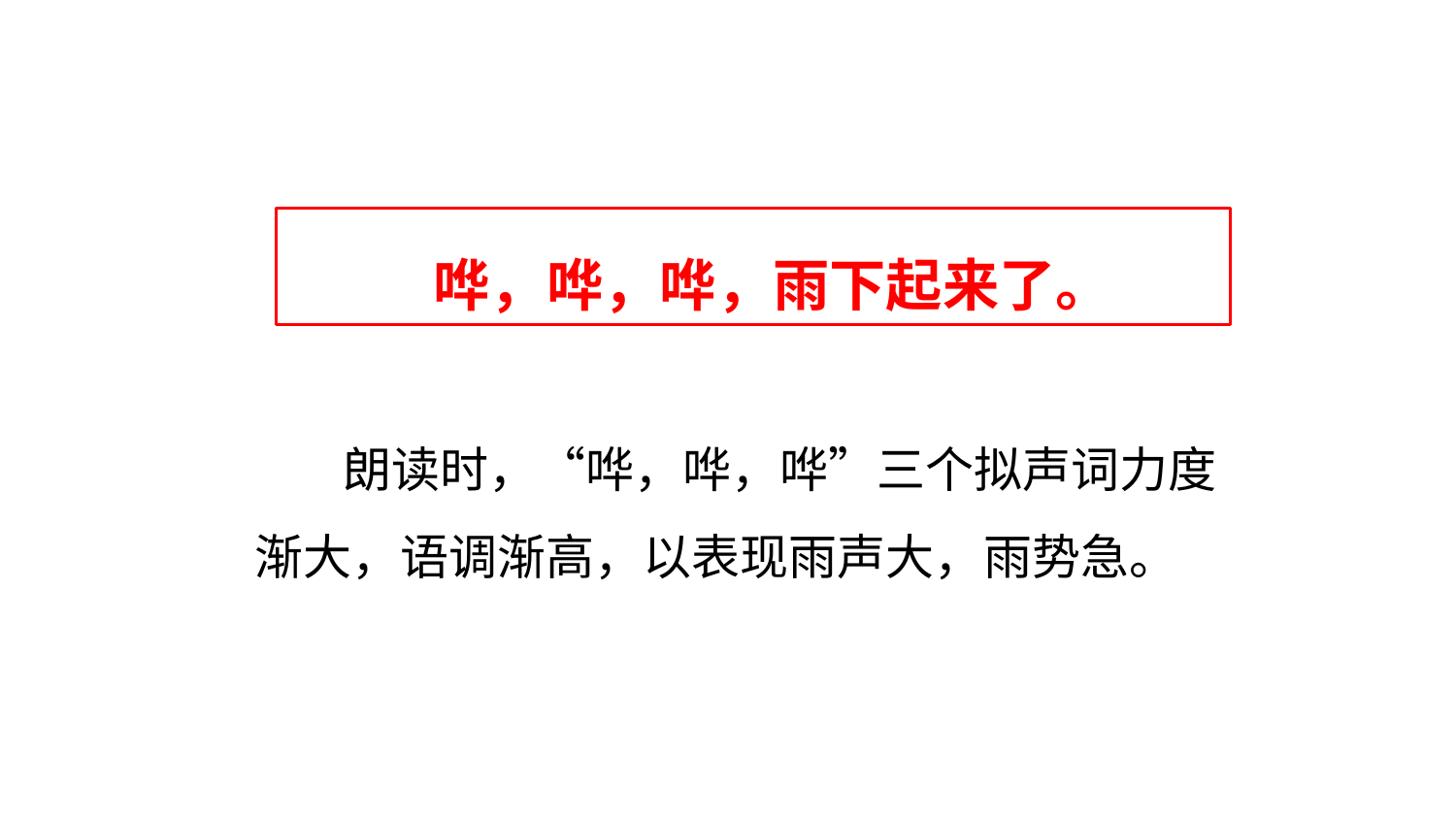

哗，哗，哗，雨下起来了。
       朗读时，“哗，哗，哗”三个拟声词力度渐大，语调渐高，以表现雨声大，雨势急。